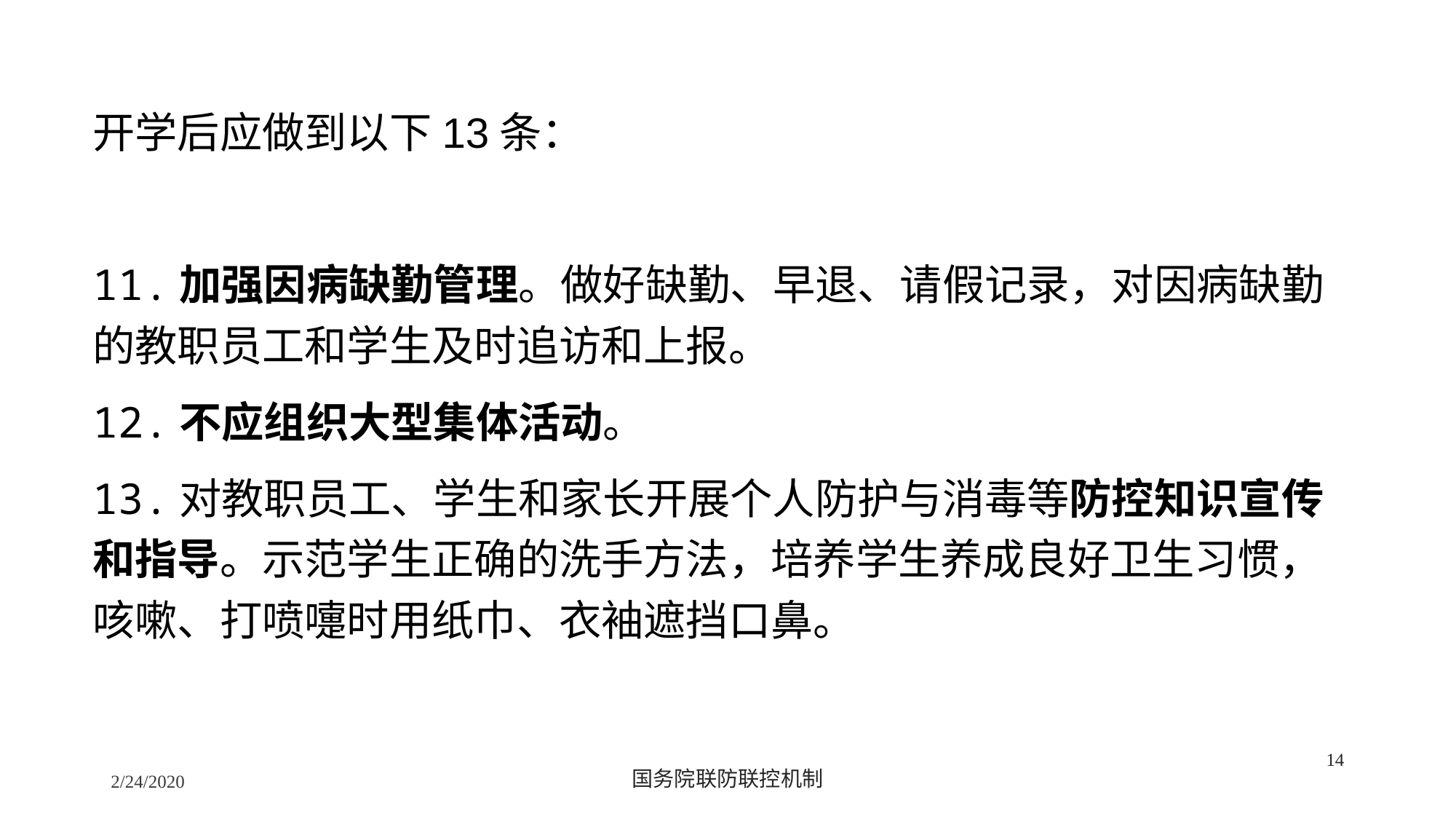

开学后应做到以下13条：

11.加强因病缺勤管理。做好缺勤、早退、请假记录，对因病缺勤的教职员工和学生及时追访和上报。
12.不应组织大型集体活动。
13.对教职员工、学生和家长开展个人防护与消毒等防控知识宣传和指导。示范学生正确的洗手方法，培养学生养成良好卫生习惯，咳嗽、打喷嚏时用纸巾、衣袖遮挡口鼻。
14
2/24/2020
国务院联防联控机制